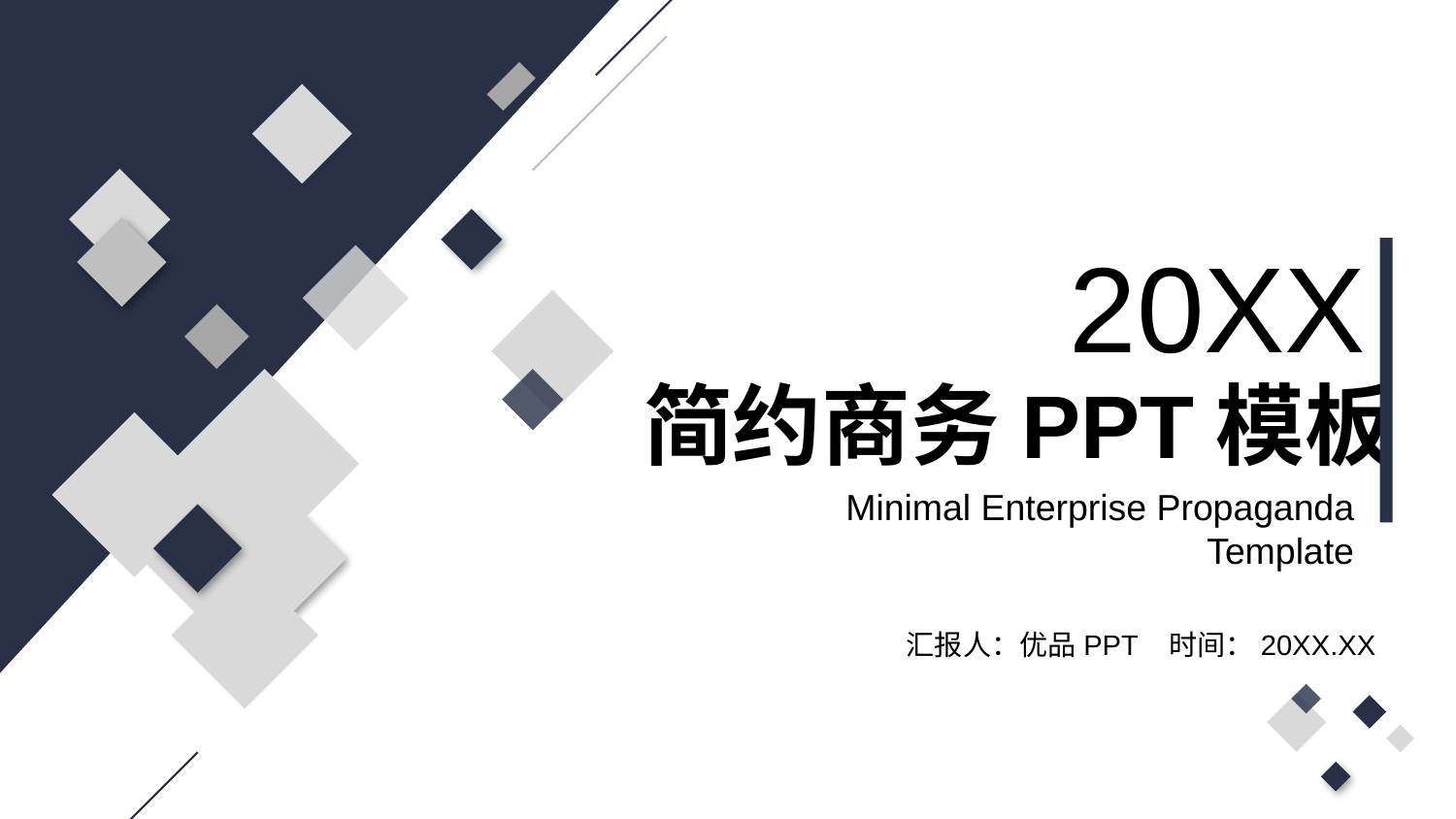

20XX

简约商务PPT模板

Minimal Enterprise Propaganda Template

汇报人：优品PPT   时间：20XX.XX